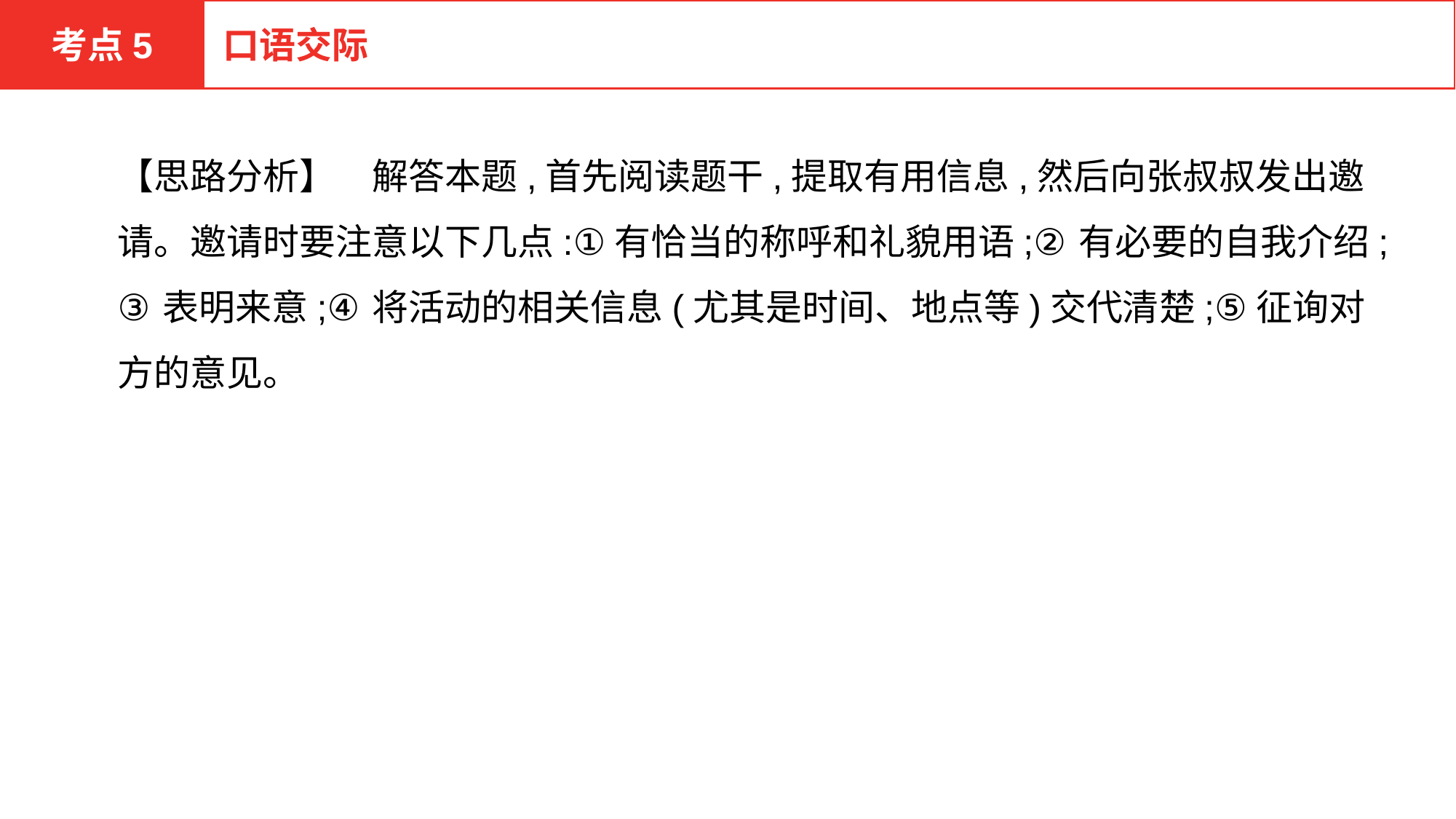

考点5
口语交际
【思路分析】　解答本题,首先阅读题干,提取有用信息,然后向张叔叔发出邀请。邀请时要注意以下几点:①有恰当的称呼和礼貌用语;②有必要的自我介绍;③表明来意;④将活动的相关信息(尤其是时间、地点等)交代清楚;⑤征询对方的意见。